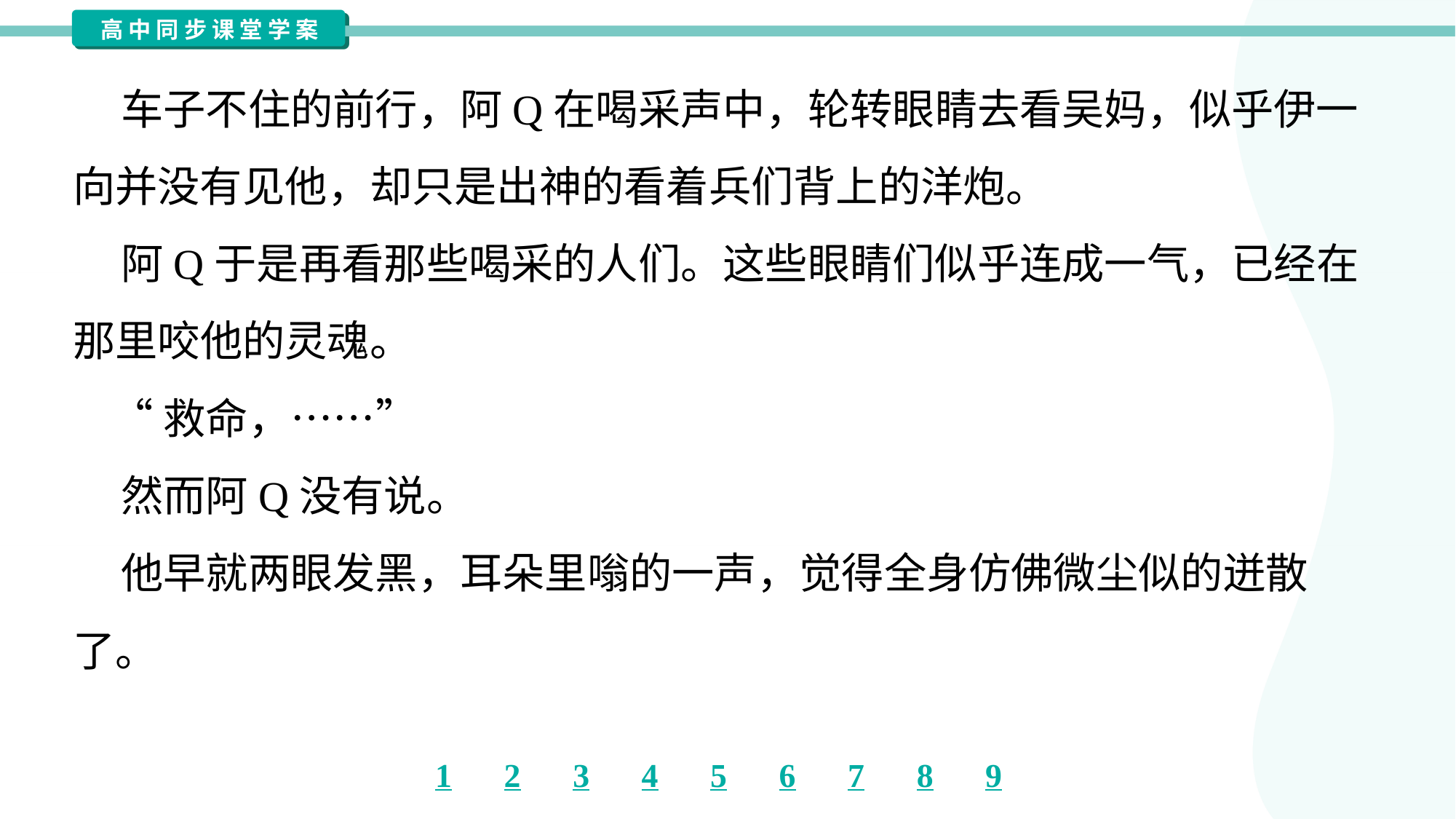

车子不住的前行，阿Q在喝采声中，轮转眼睛去看吴妈，似乎伊一
向并没有见他，却只是出神的看着兵们背上的洋炮。
    阿Q于是再看那些喝采的人们。这些眼睛们似乎连成一气，已经在
那里咬他的灵魂。
    “救命，……”
    然而阿Q没有说。
    他早就两眼发黑，耳朵里嗡的一声，觉得全身仿佛微尘似的迸散
了。